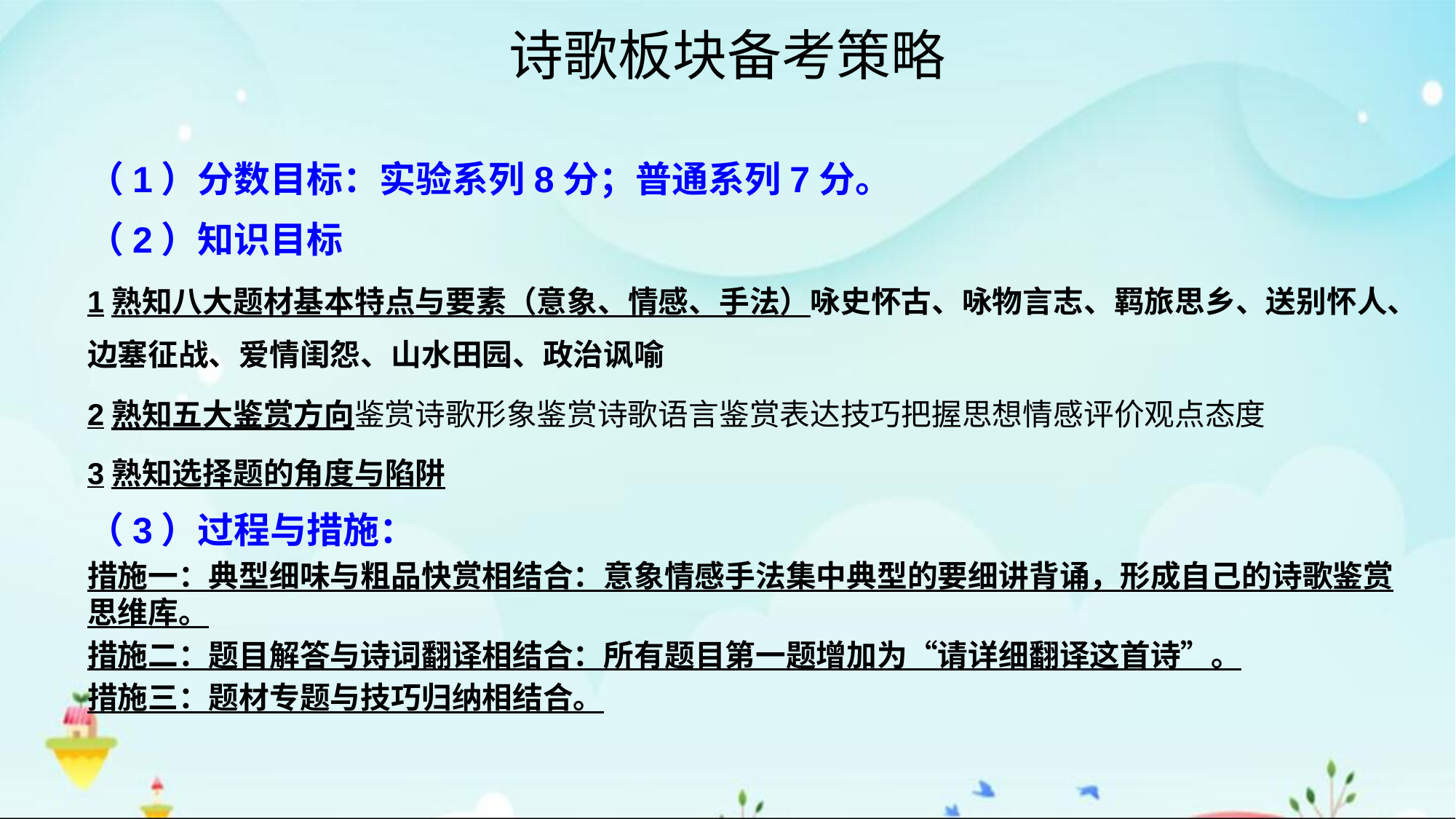

# 诗歌板块备考策略
（1）分数目标：实验系列8分；普通系列7分。
（2）知识目标
1熟知八大题材基本特点与要素（意象、情感、手法）咏史怀古、咏物言志、羁旅思乡、送别怀人、边塞征战、爱情闺怨、山水田园、政治讽喻
2熟知五大鉴赏方向鉴赏诗歌形象鉴赏诗歌语言鉴赏表达技巧把握思想情感评价观点态度
3熟知选择题的角度与陷阱
（3）过程与措施：
措施一：典型细味与粗品快赏相结合：意象情感手法集中典型的要细讲背诵，形成自己的诗歌鉴赏思维库。
措施二：题目解答与诗词翻译相结合：所有题目第一题增加为“请详细翻译这首诗”。
措施三：题材专题与技巧归纳相结合。